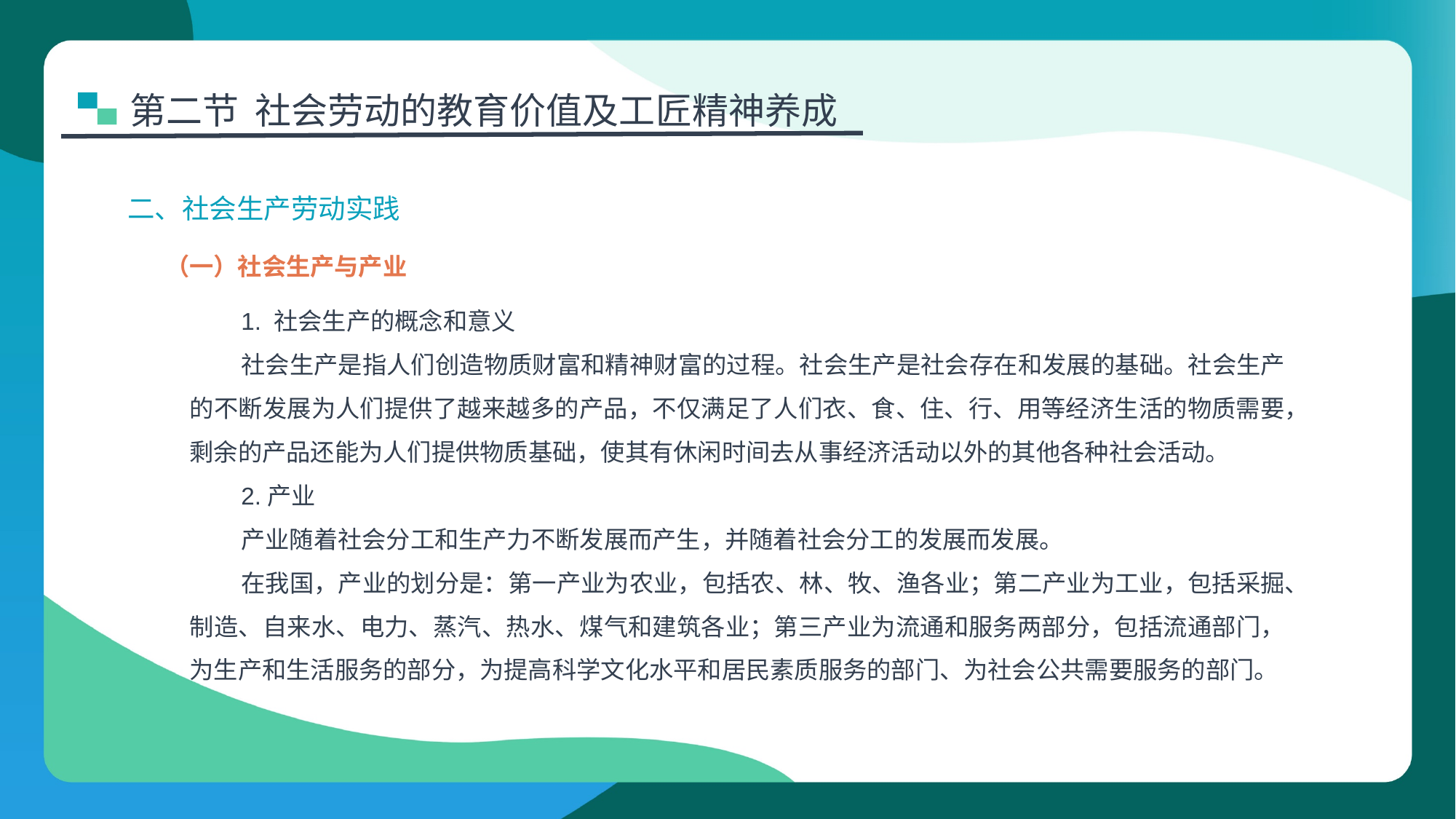

第二节  社会劳动的教育价值及工匠精神养成

二、社会生产劳动实践
（一）社会生产与产业
1. 社会生产的概念和意义
社会生产是指人们创造物质财富和精神财富的过程。社会生产是社会存在和发展的基础。社会生产的不断发展为人们提供了越来越多的产品，不仅满足了人们衣、食、住、行、用等经济生活的物质需要，剩余的产品还能为人们提供物质基础，使其有休闲时间去从事经济活动以外的其他各种社会活动。
2.产业
产业随着社会分工和生产力不断发展而产生，并随着社会分工的发展而发展。
在我国，产业的划分是：第一产业为农业，包括农、林、牧、渔各业；第二产业为工业，包括采掘、制造、自来水、电力、蒸汽、热水、煤气和建筑各业；第三产业为流通和服务两部分，包括流通部门，为生产和生活服务的部分，为提高科学文化水平和居民素质服务的部门、为社会公共需要服务的部门。